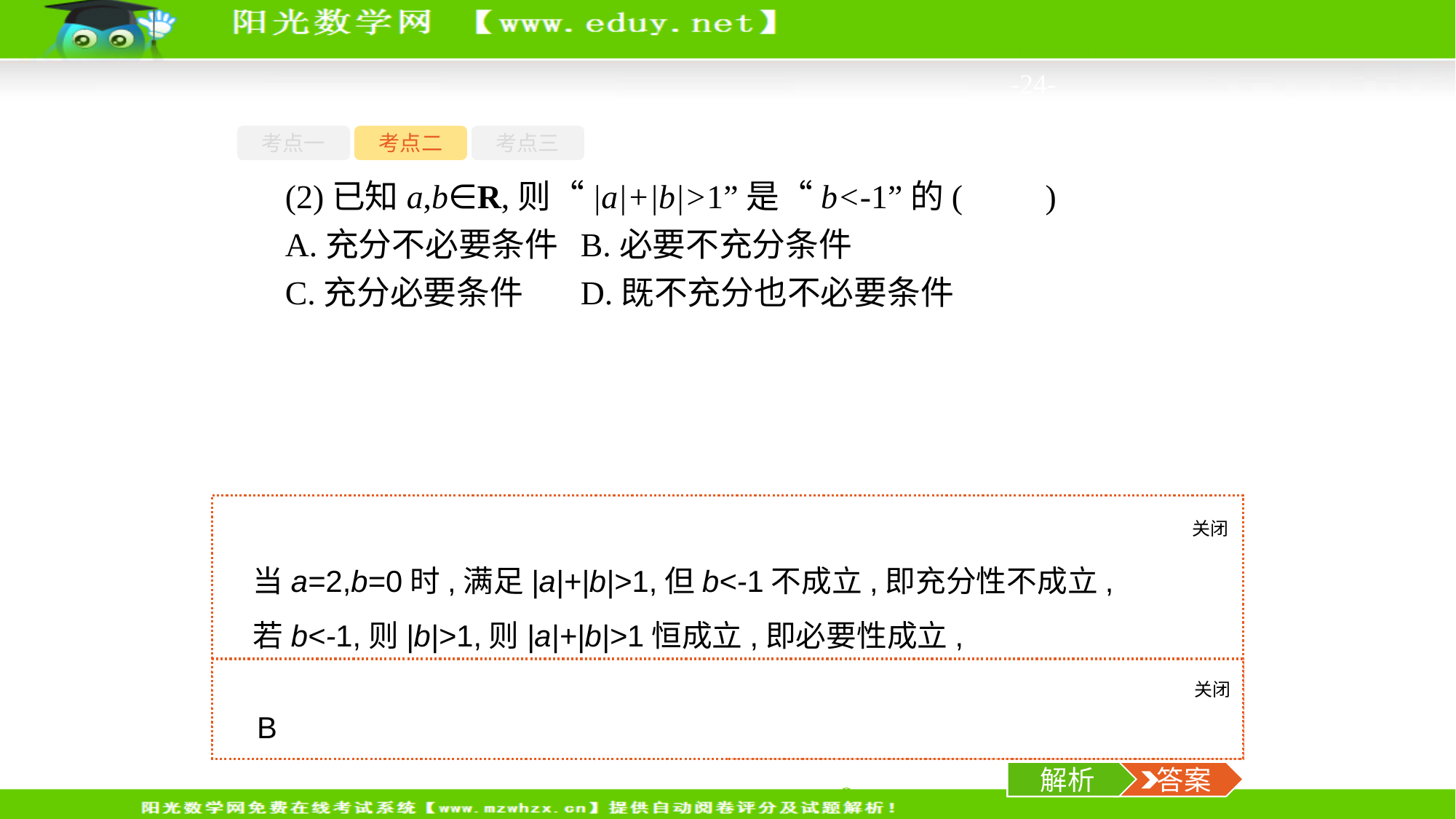

-24-
考点一
考点二
考点三
(2)已知a,b∈R,则“|a|+|b|>1”是“b<-1”的(　　)
A.充分不必要条件	B.必要不充分条件
C.充分必要条件	D.既不充分也不必要条件

关闭
解析

当a=2,b=0时,满足|a|+|b|>1,但b<-1不成立,即充分性不成立,
若b<-1,则|b|>1,则|a|+|b|>1恒成立,即必要性成立,
则“|a|+|b|>1”是“b<-1”的必要不充分条件,故选B.

关闭
解析
  答案

B
解析
  答案